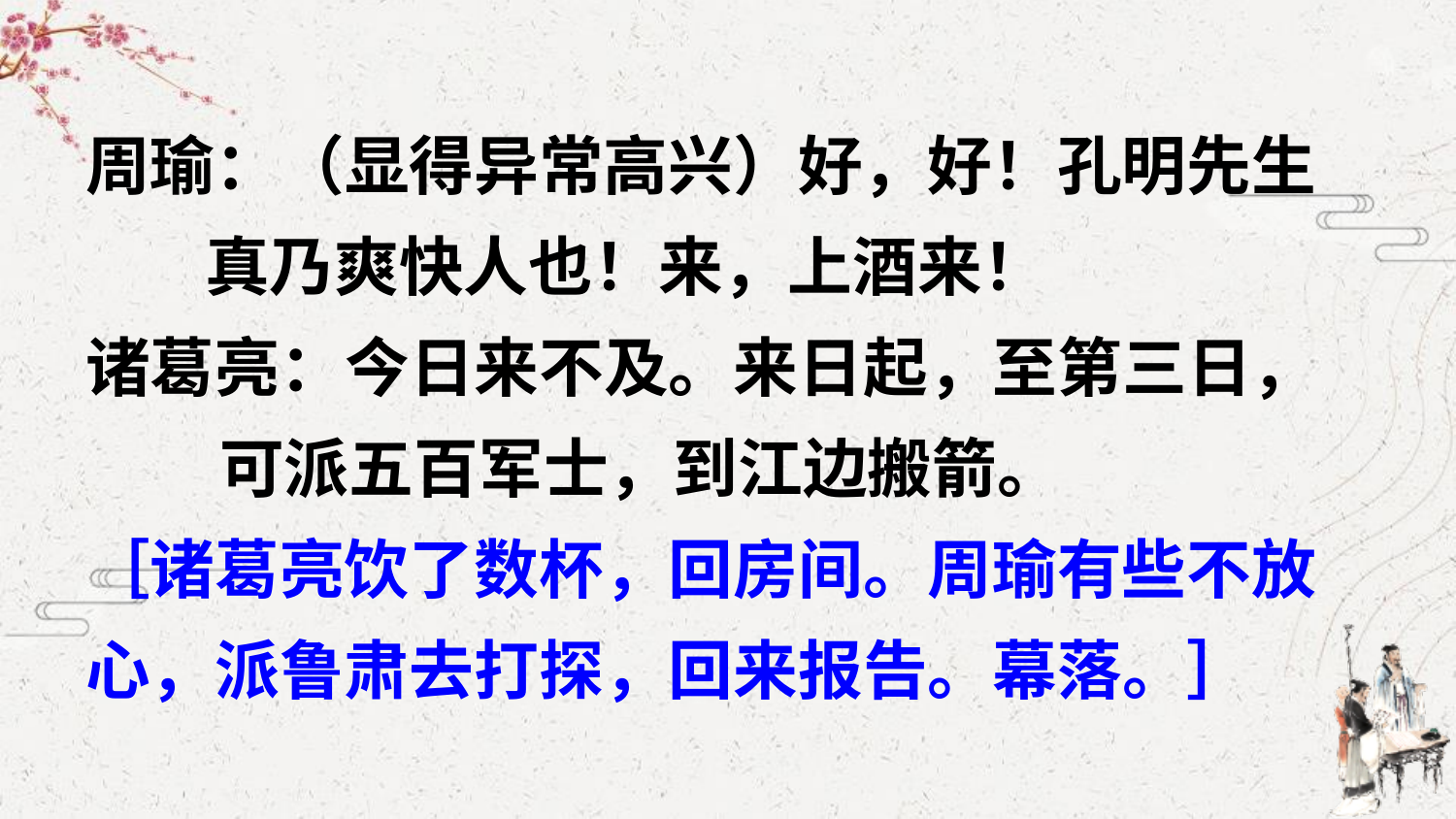

周瑜：（显得异常高兴）好，好！孔明先生
       真乃爽快人也！来，上酒来！
诸葛亮：今日来不及。来日起，至第三日，
        可派五百军士，到江边搬箭。
［诸葛亮饮了数杯，回房间。周瑜有些不放心，派鲁肃去打探，回来报告。幕落。］